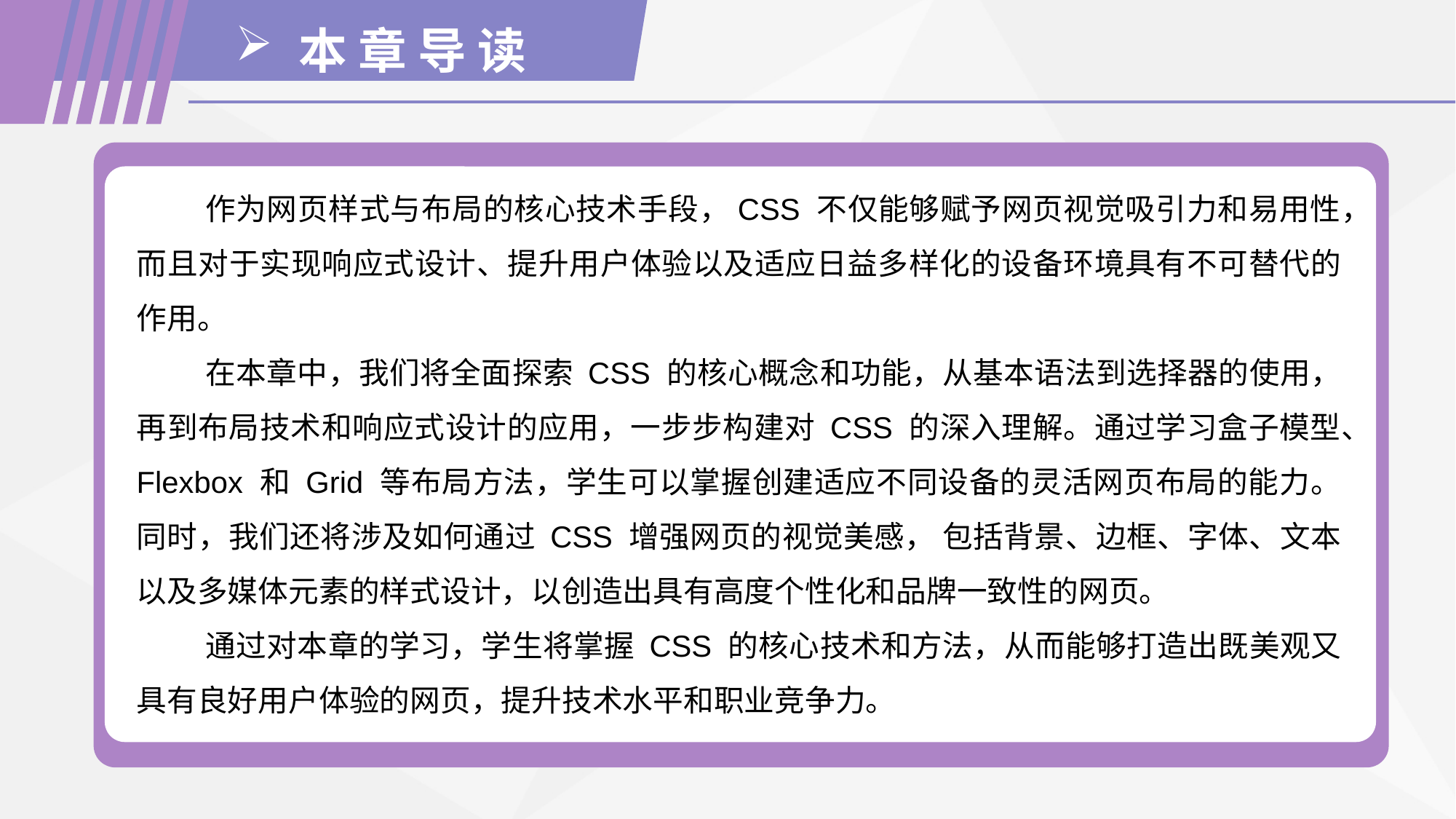

本 章 导 读

作为网页样式与布局的核心技术手段，CSS 不仅能够赋予网页视觉吸引力和易用性，而且对于实现响应式设计、提升用户体验以及适应日益多样化的设备环境具有不可替代的作用。
在本章中，我们将全面探索 CSS 的核心概念和功能，从基本语法到选择器的使用，再到布局技术和响应式设计的应用，一步步构建对 CSS 的深入理解。通过学习盒子模型、Flexbox 和 Grid 等布局方法，学生可以掌握创建适应不同设备的灵活网页布局的能力。同时，我们还将涉及如何通过 CSS 增强网页的视觉美感， 包括背景、边框、字体、文本以及多媒体元素的样式设计，以创造出具有高度个性化和品牌一致性的网页。
通过对本章的学习，学生将掌握 CSS 的核心技术和方法，从而能够打造出既美观又具有良好用户体验的网页，提升技术水平和职业竞争力。